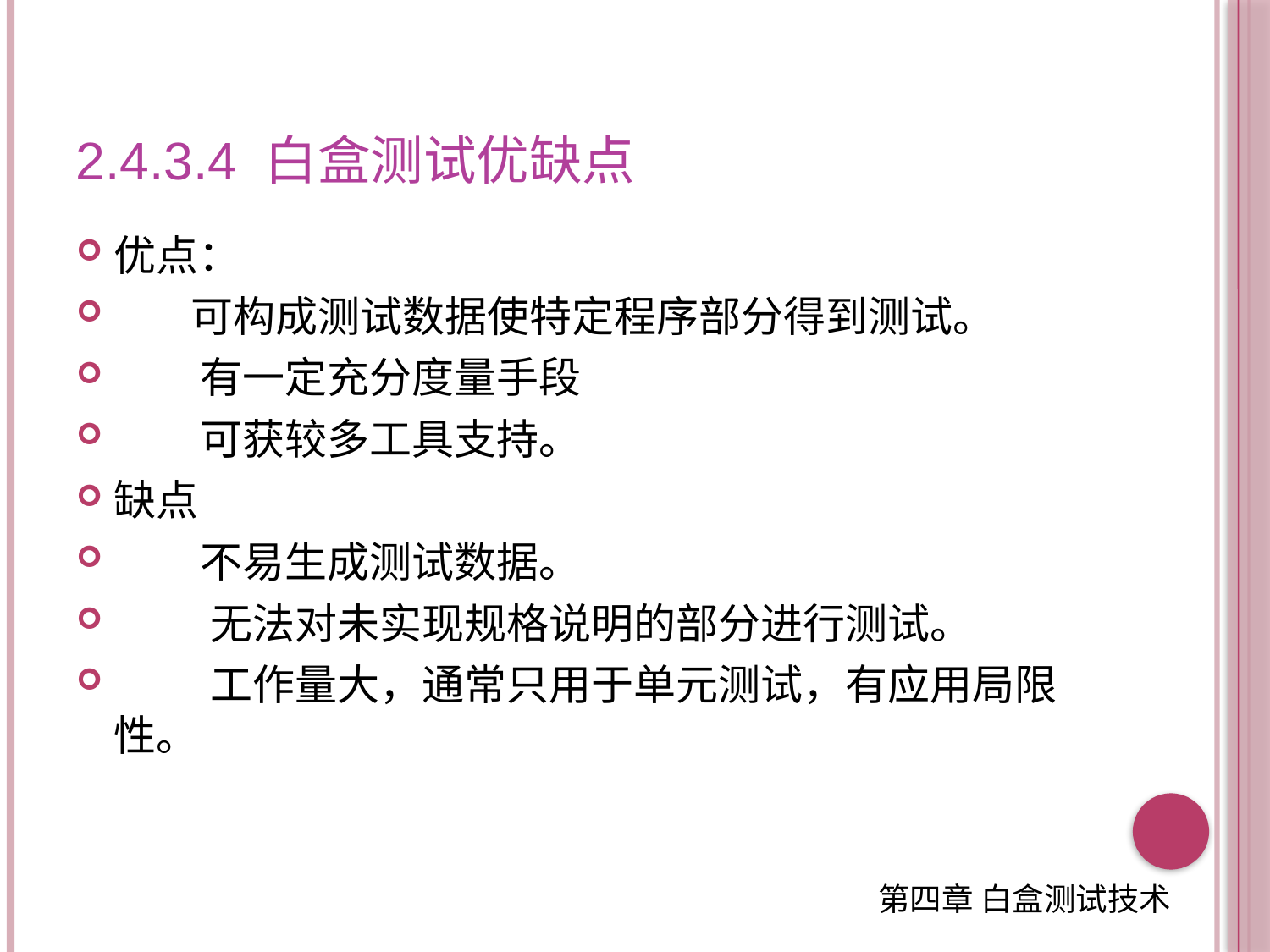

# 2.4.3.4 白盒测试优缺点
优点：
       可构成测试数据使特定程序部分得到测试。
        有一定充分度量手段
        可获较多工具支持。
缺点
        不易生成测试数据。
         无法对未实现规格说明的部分进行测试。
         工作量大，通常只用于单元测试，有应用局限性。